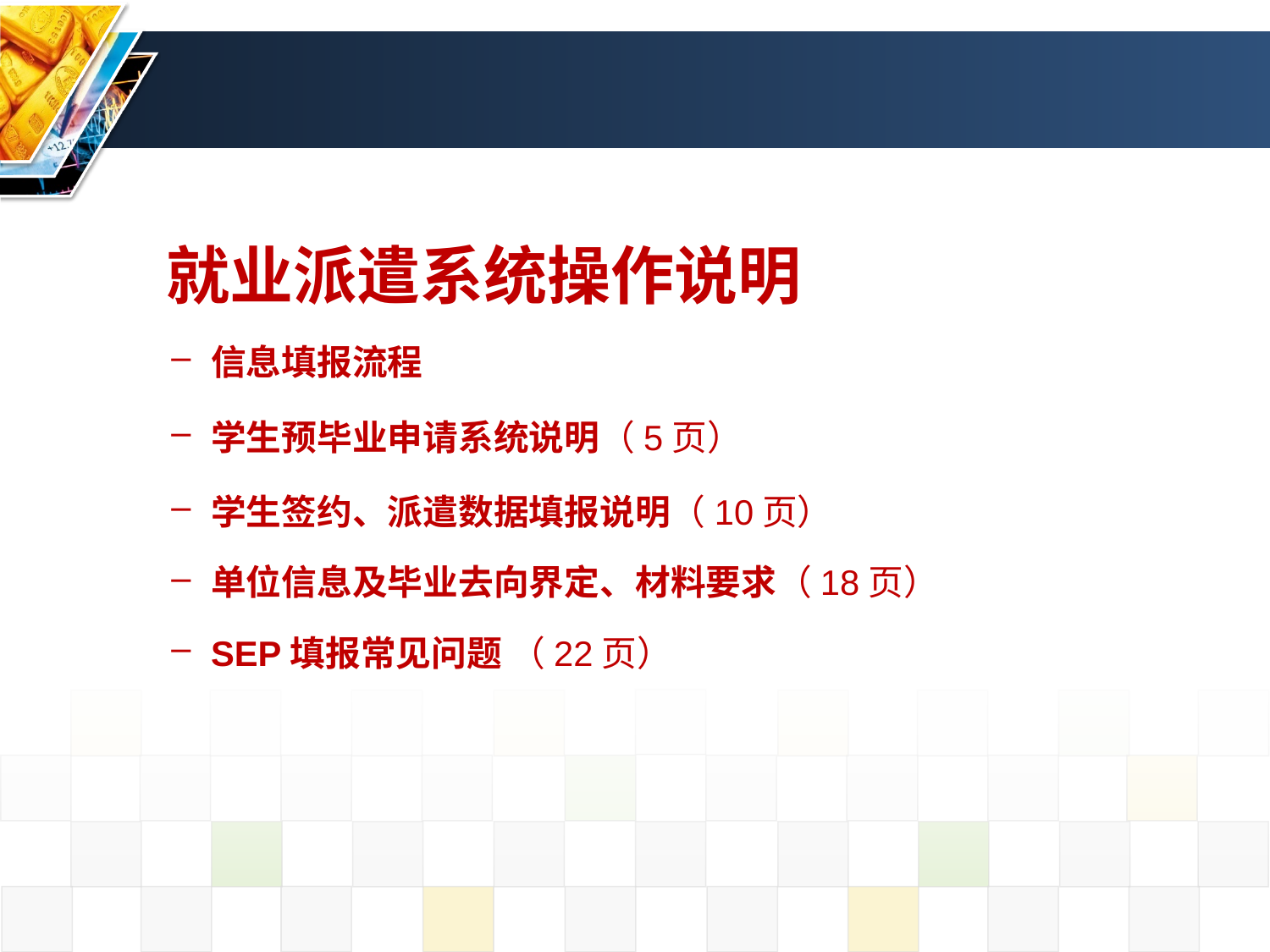

就业派遣系统操作说明
信息填报流程
学生预毕业申请系统说明（5页）
学生签约、派遣数据填报说明（10页）
单位信息及毕业去向界定、材料要求（18页）
SEP填报常见问题 （22页）